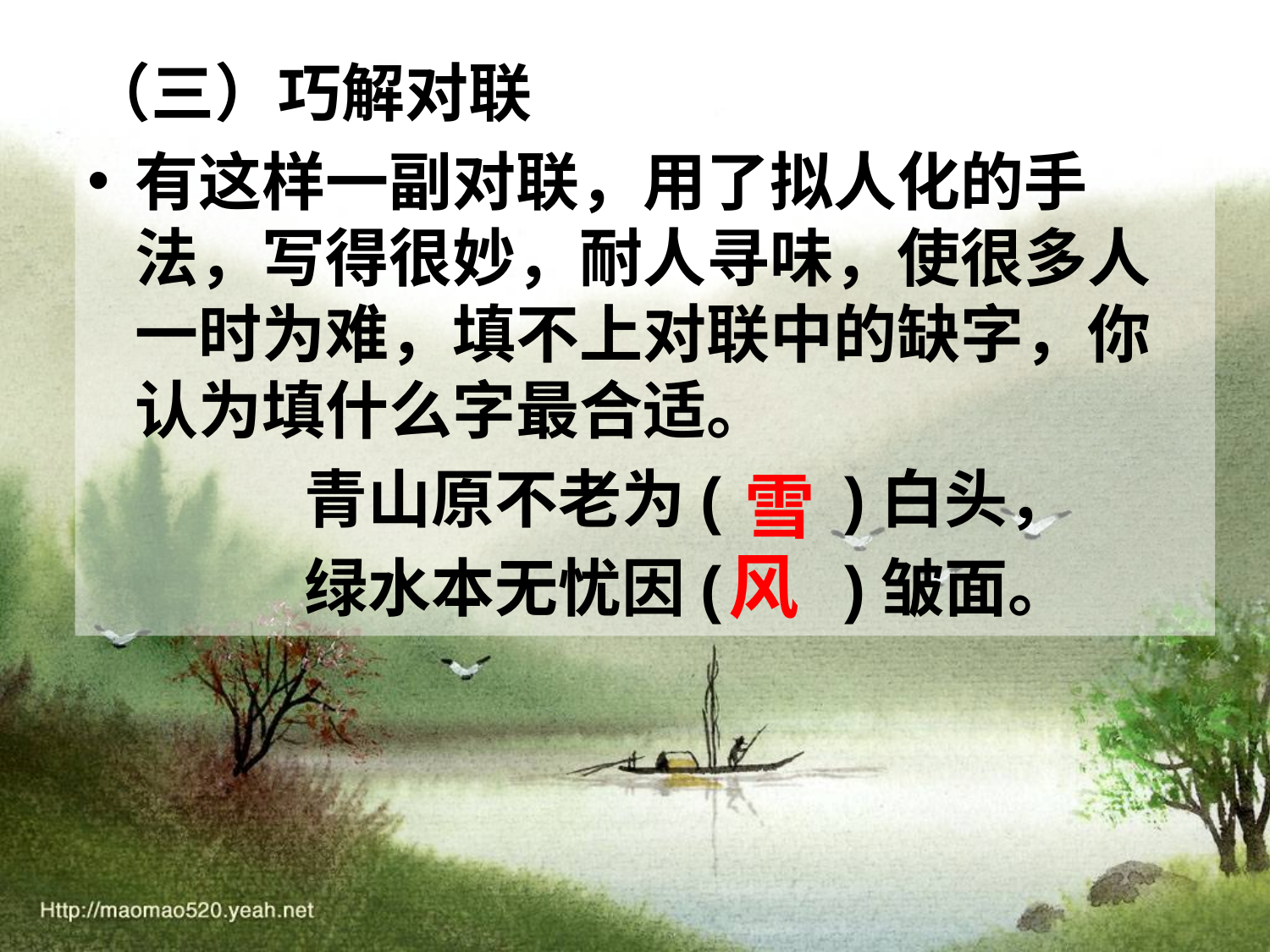

（三）巧解对联
有这样一副对联，用了拟人化的手法，写得很妙，耐人寻味，使很多人一时为难，填不上对联中的缺字，你认为填什么字最合适。
              青山原不老为(       )白头，
              绿水本无忧因(       )皱面。
 雪
风